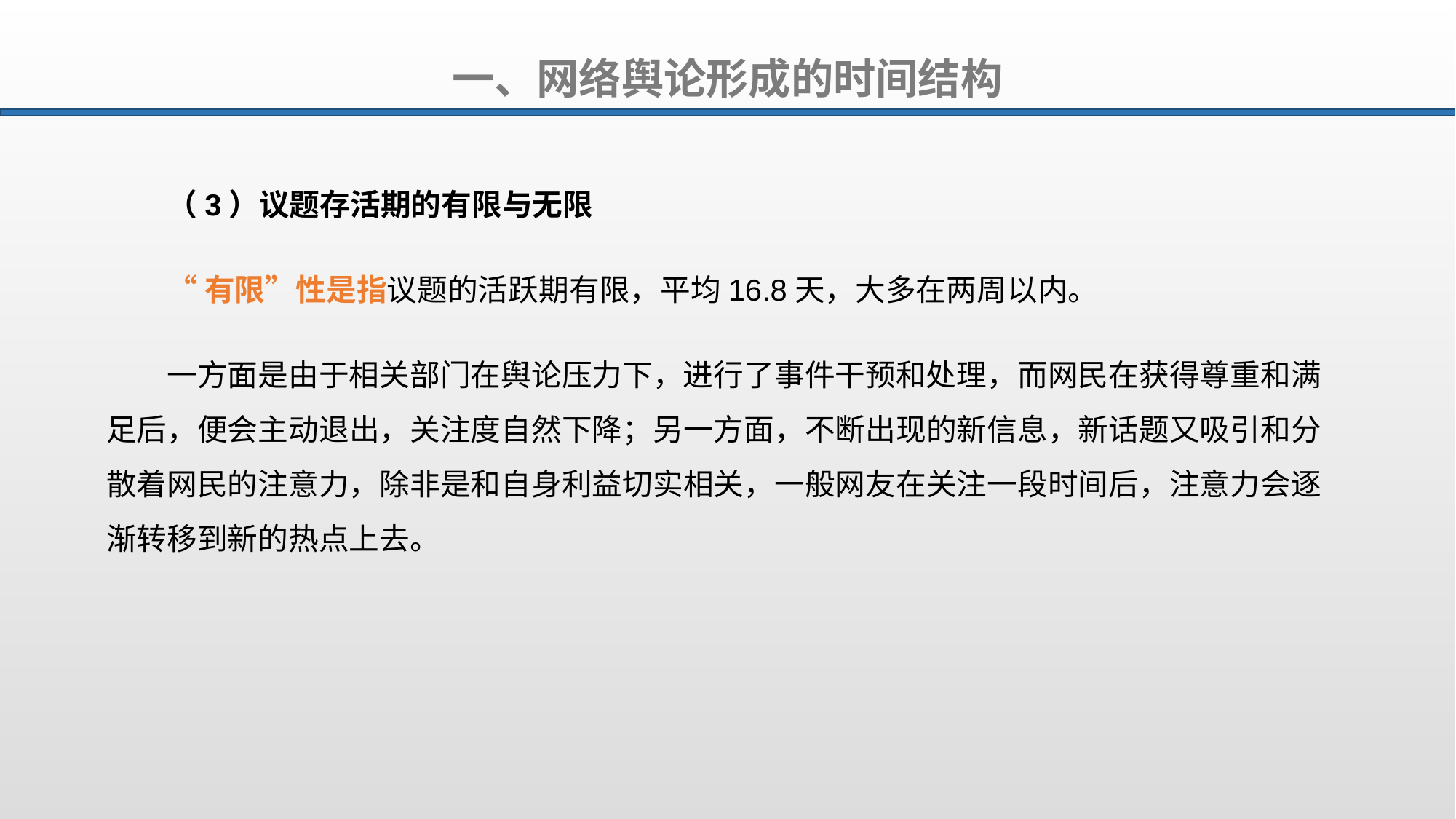

一、网络舆论形成的时间结构

（3）议题存活期的有限与无限
“有限”性是指议题的活跃期有限，平均16.8天，大多在两周以内。
一方面是由于相关部门在舆论压力下，进行了事件干预和处理，而网民在获得尊重和满足后，便会主动退出，关注度自然下降；另一方面，不断出现的新信息，新话题又吸引和分散着网民的注意力，除非是和自身利益切实相关，一般网友在关注一段时间后，注意力会逐渐转移到新的热点上去。